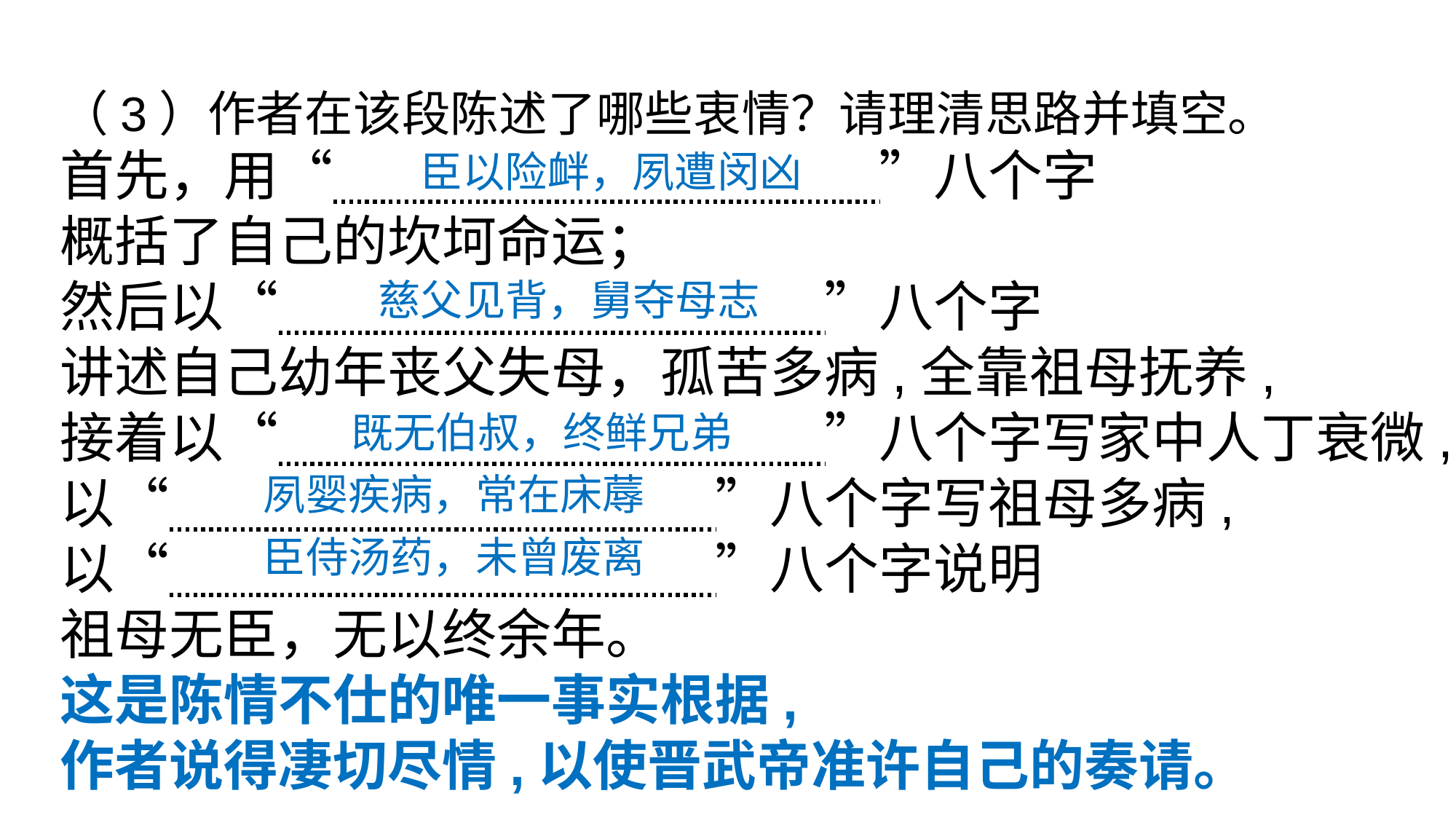

（3）作者在该段陈述了哪些衷情？请理清思路并填空。
首先，用“　　　　　　　　　　”八个字
概括了自己的坎坷命运；
然后以“　　　　　　　　　　”八个字
讲述自己幼年丧父失母，孤苦多病,全靠祖母抚养,
接着以“　　　　　　　　　　”八个字写家中人丁衰微,以“　　　　　　　　　　”八个字写祖母多病,
以“　　　　　　　　　　”八个字说明
祖母无臣，无以终余年。
这是陈情不仕的唯一事实根据,
作者说得凄切尽情,以使晋武帝准许自己的奏请。
臣以险衅，夙遭闵凶
慈父见背，舅夺母志
既无伯叔，终鲜兄弟
夙婴疾病，常在床蓐
臣侍汤药，未曾废离